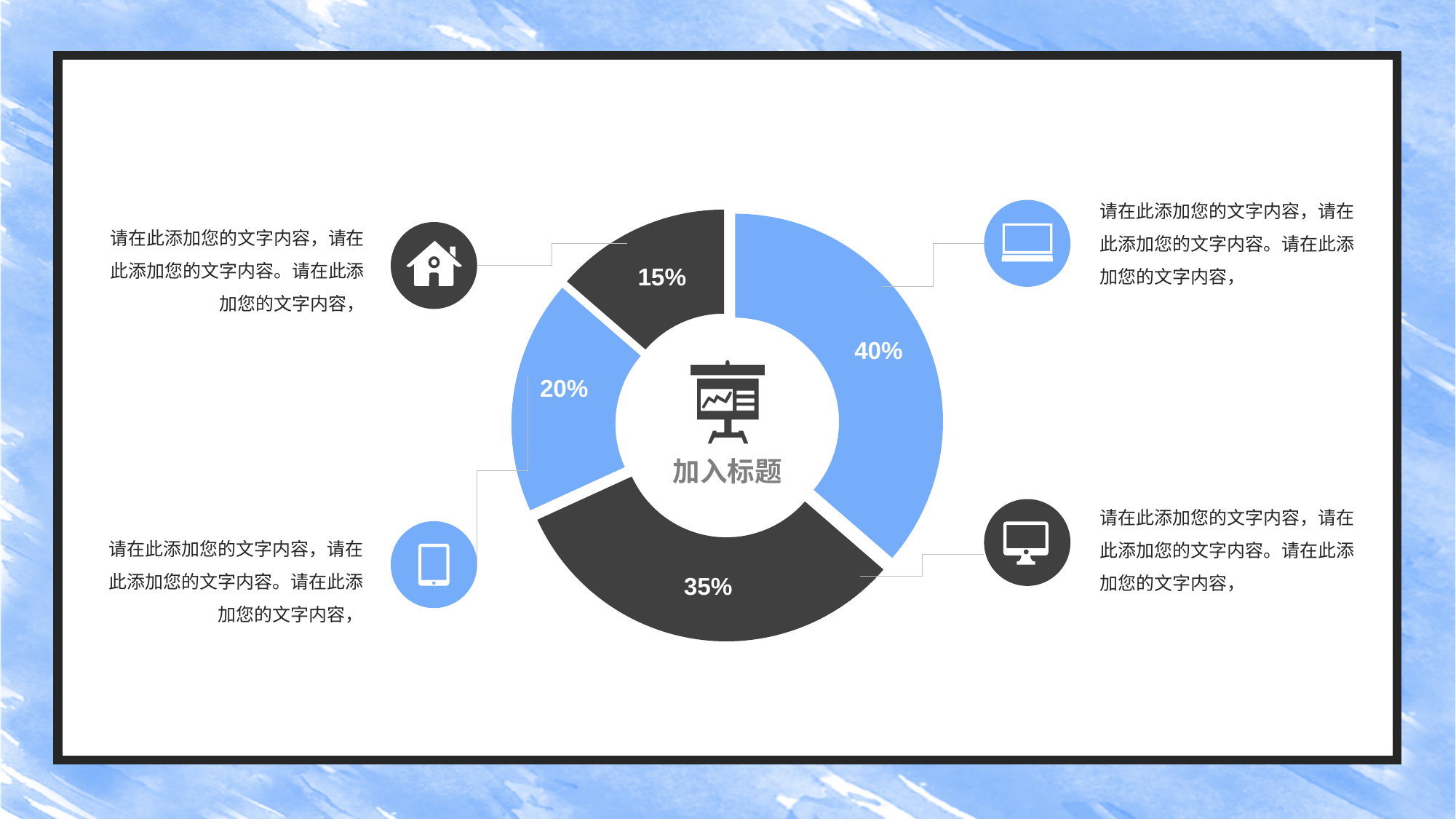

请在此添加您的文字内容，请在此添加您的文字内容。请在此添加您的文字内容，

### Chart

| Category | Sales |
|---|---|
| 1st Qtr | 4.0 |
| 2nd Qtr | 3.5 |
| 3rd Qtr | 2.0 |
| 4th Qtr | 1.5 |
请在此添加您的文字内容，请在此添加您的文字内容。请在此添加您的文字内容，

15%
40%

20%
加入标题
请在此添加您的文字内容，请在此添加您的文字内容。请在此添加您的文字内容，

请在此添加您的文字内容，请在此添加您的文字内容。请在此添加您的文字内容，

35%